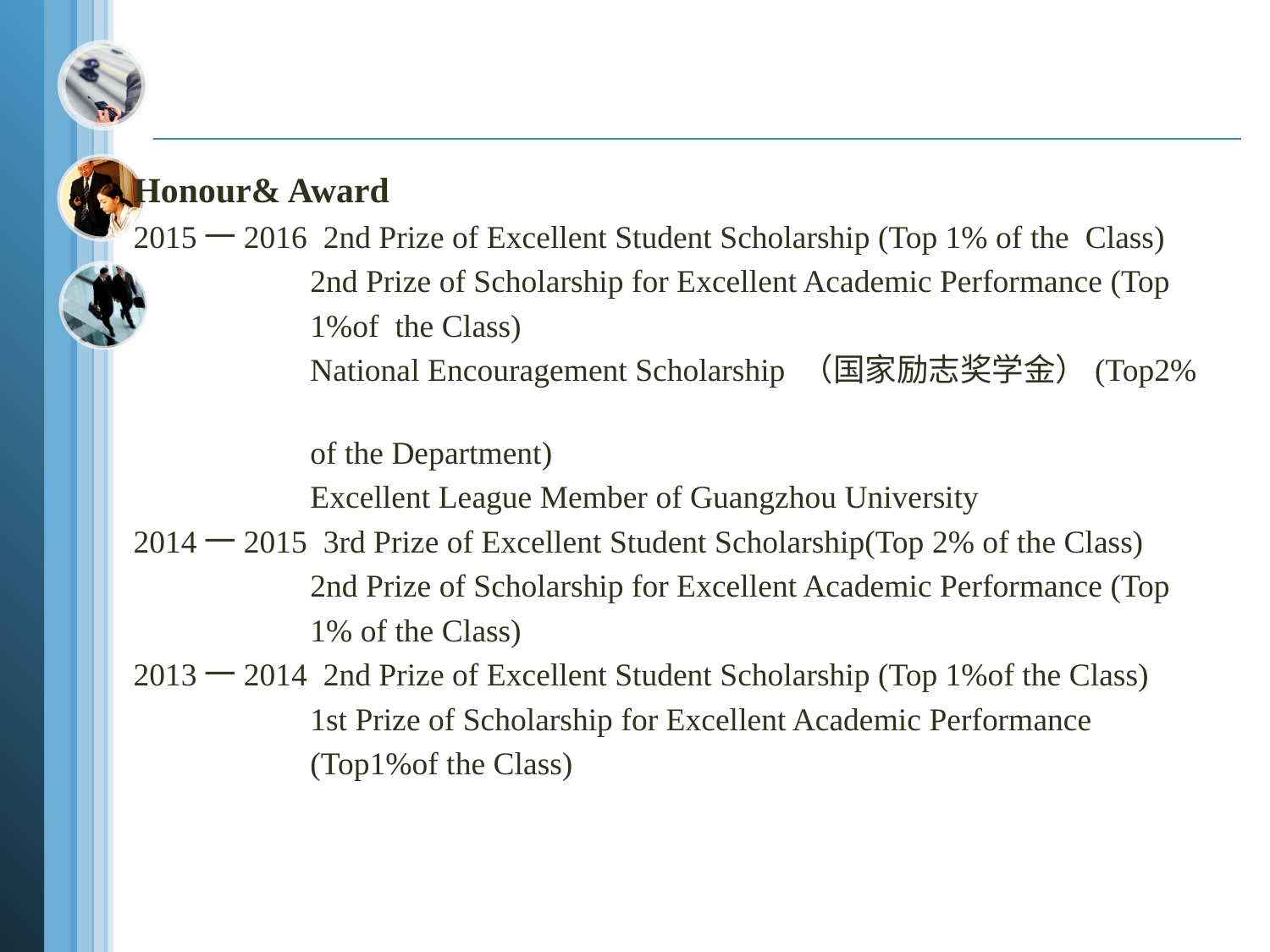

#
Honour& Award
2015一2016  2nd Prize of Excellent Student Scholarship (Top 1% of the  Class)
                      2nd Prize of Scholarship for Excellent Academic Performance (Top
                      1%of  the Class)
                      National Encouragement Scholarship （国家励志奖学金）(Top2%
                      of the Department)
                      Excellent League Member of Guangzhou University
2014一2015  3rd Prize of Excellent Student Scholarship(Top 2% of the Class)
                      2nd Prize of Scholarship for Excellent Academic Performance (Top
                      1% of the Class)
2013一2014  2nd Prize of Excellent Student Scholarship (Top 1%of the Class)
                      1st Prize of Scholarship for Excellent Academic Performance
                      (Top1%of the Class)